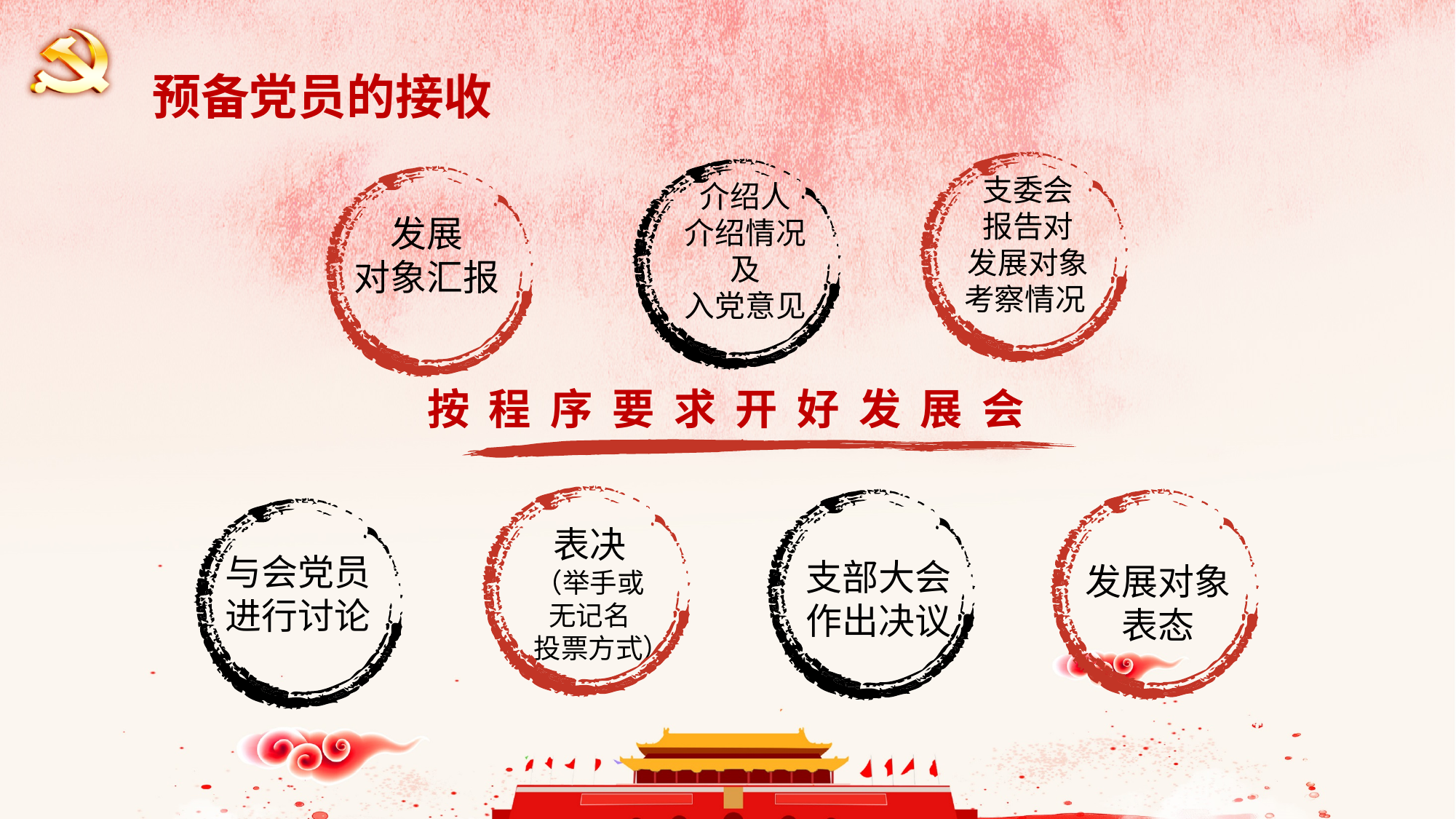

预备党员的接收

支委会
报告对
发展对象
考察情况
介绍人
介绍情况
及
入党意见
发展
对象汇报

               按  程  序  要  求  开  好  发  展  会

表决
（举手或
无记名
   投票方式）
与会党员进行讨论
支部大会
作出决议
发展对象
表态